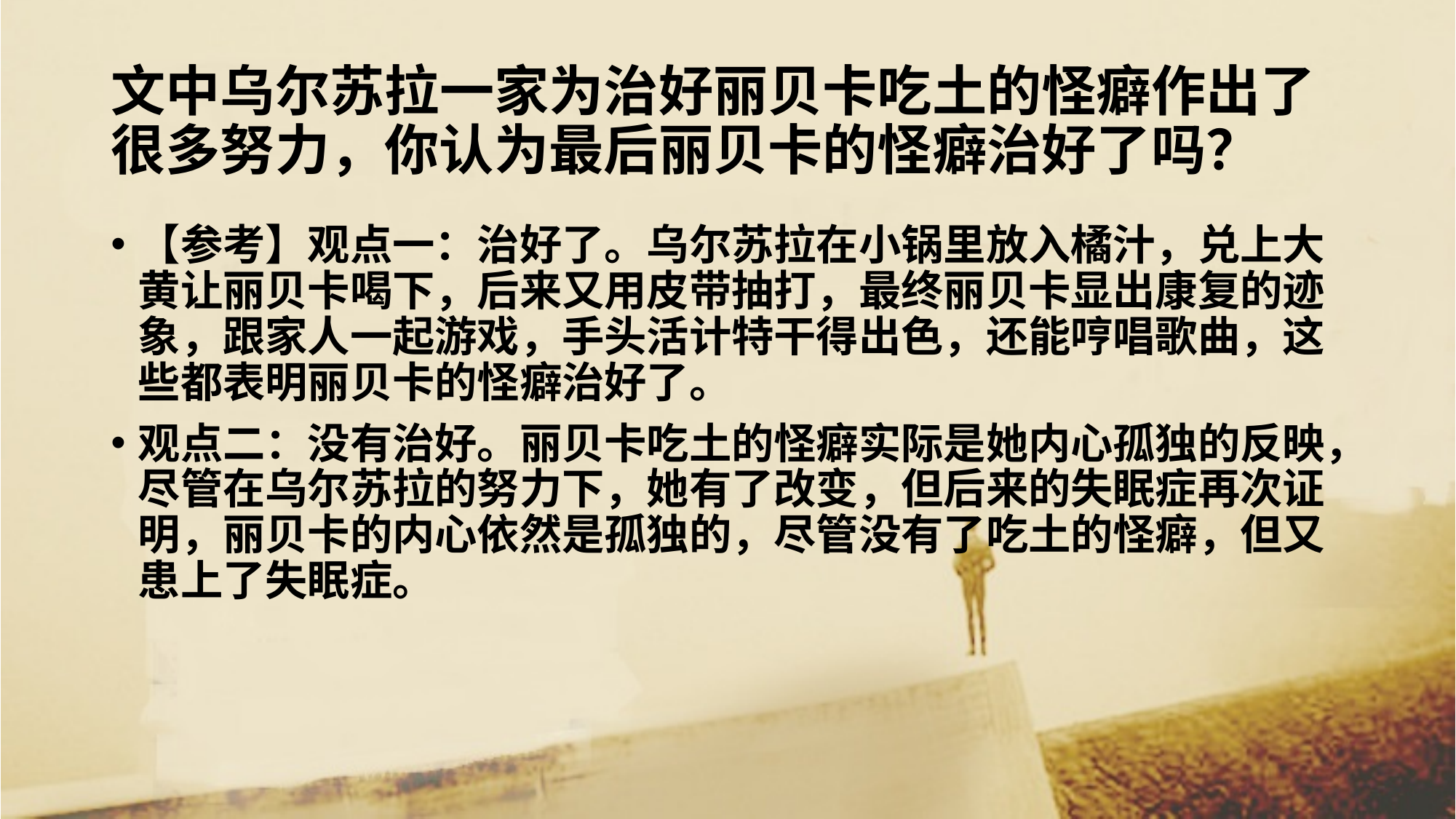

# 文中乌尔苏拉一家为治好丽贝卡吃土的怪癖作出了很多努力，你认为最后丽贝卡的怪癖治好了吗？
【参考】观点一：治好了。乌尔苏拉在小锅里放入橘汁，兑上大黄让丽贝卡喝下，后来又用皮带抽打，最终丽贝卡显出康复的迹象，跟家人一起游戏，手头活计特干得出色，还能哼唱歌曲，这些都表明丽贝卡的怪癖治好了。
观点二：没有治好。丽贝卡吃土的怪癖实际是她内心孤独的反映，尽管在乌尔苏拉的努力下，她有了改变，但后来的失眠症再次证明，丽贝卡的内心依然是孤独的，尽管没有了吃土的怪癖，但又患上了失眠症。